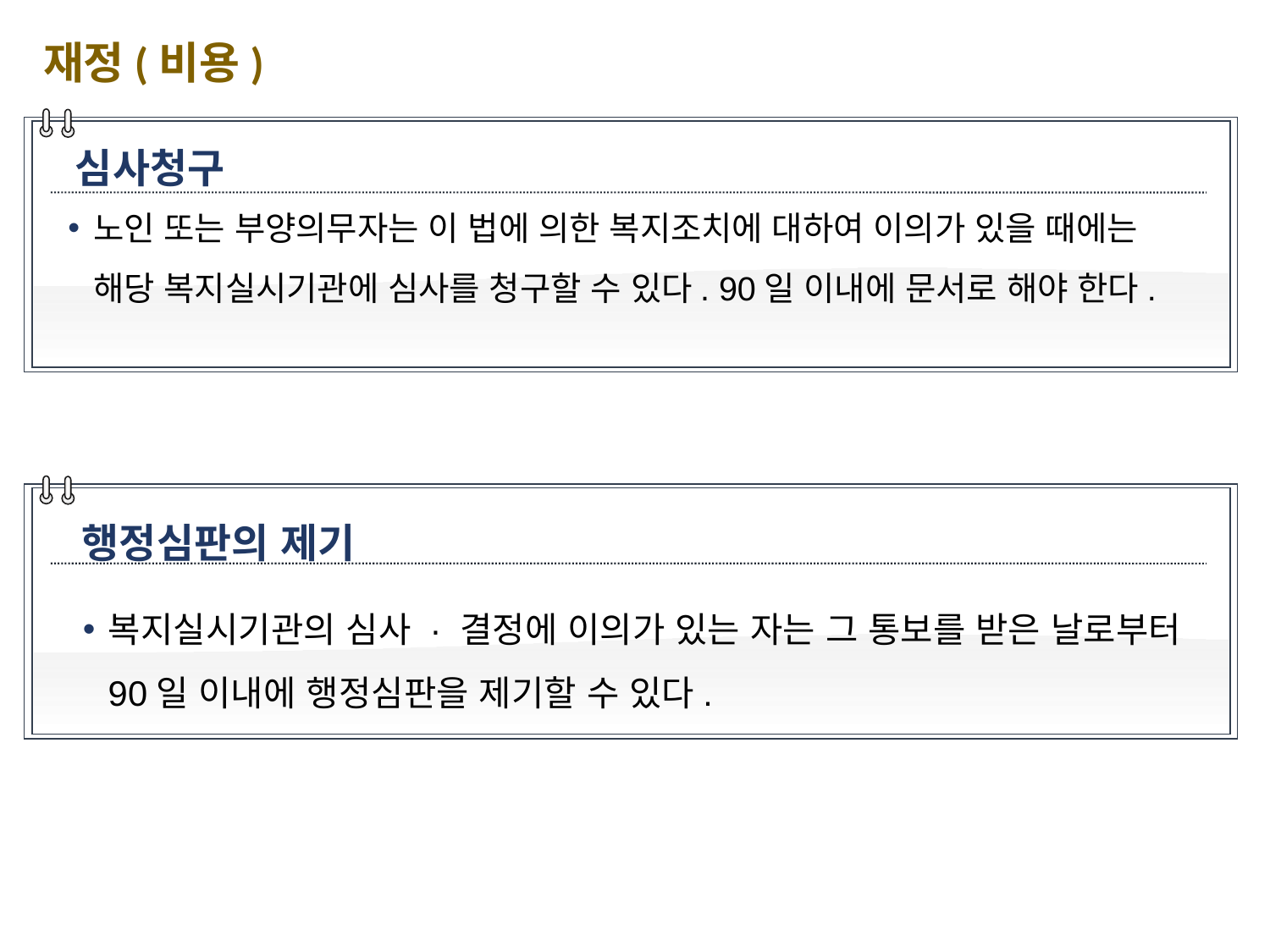

재정(비용)

심사청구
노인 또는 부양의무자는 이 법에 의한 복지조치에 대하여 이의가 있을 때에는 해당 복지실시기관에 심사를 청구할 수 있다. 90일 이내에 문서로 해야 한다.

행정심판의 제기

복지실시기관의 심사 · 결정에 이의가 있는 자는 그 통보를 받은 날로부터 90일 이내에 행정심판을 제기할 수 있다.